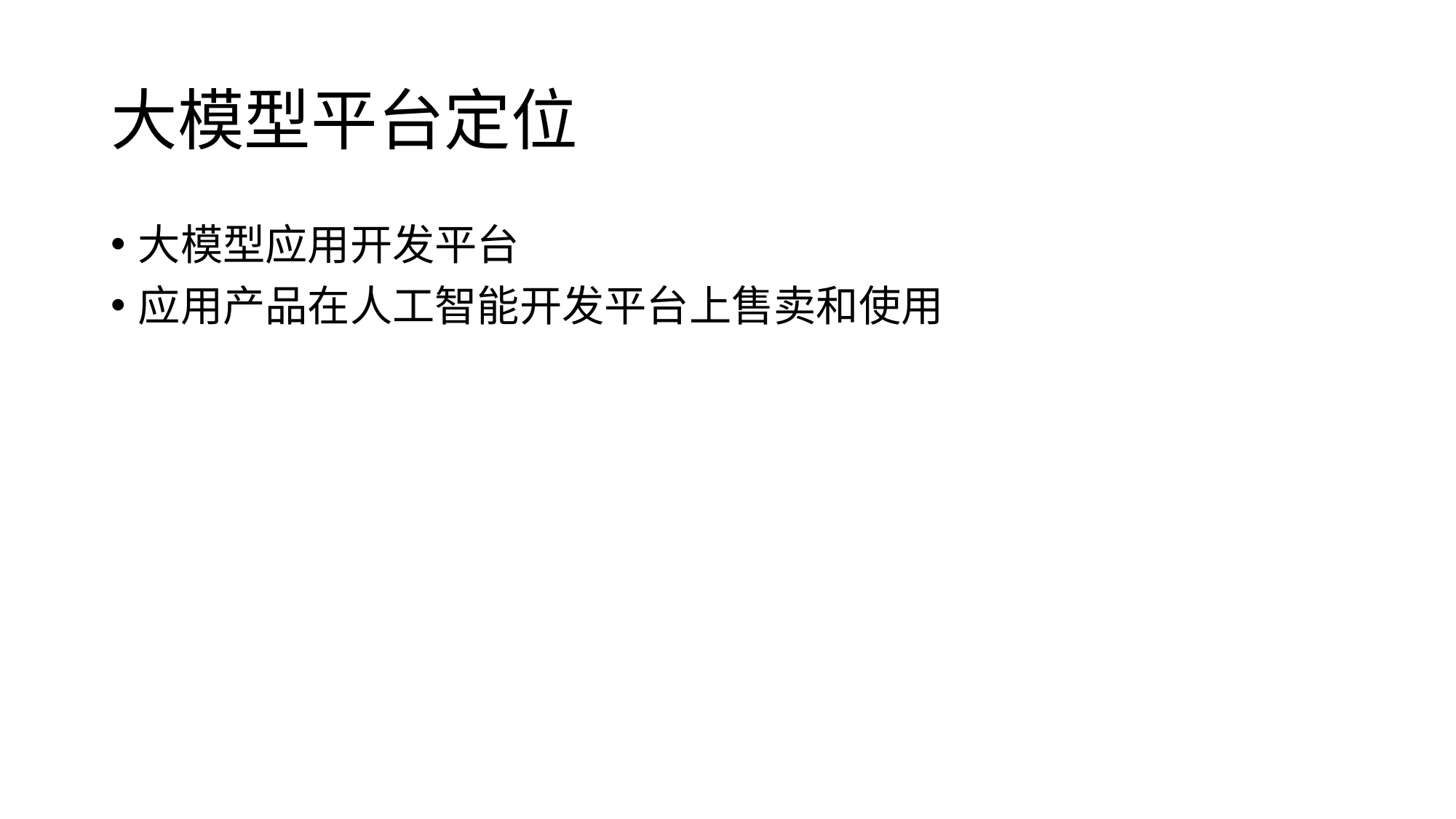

# 大模型平台定位
大模型应用开发平台
应用产品在人工智能开发平台上售卖和使用